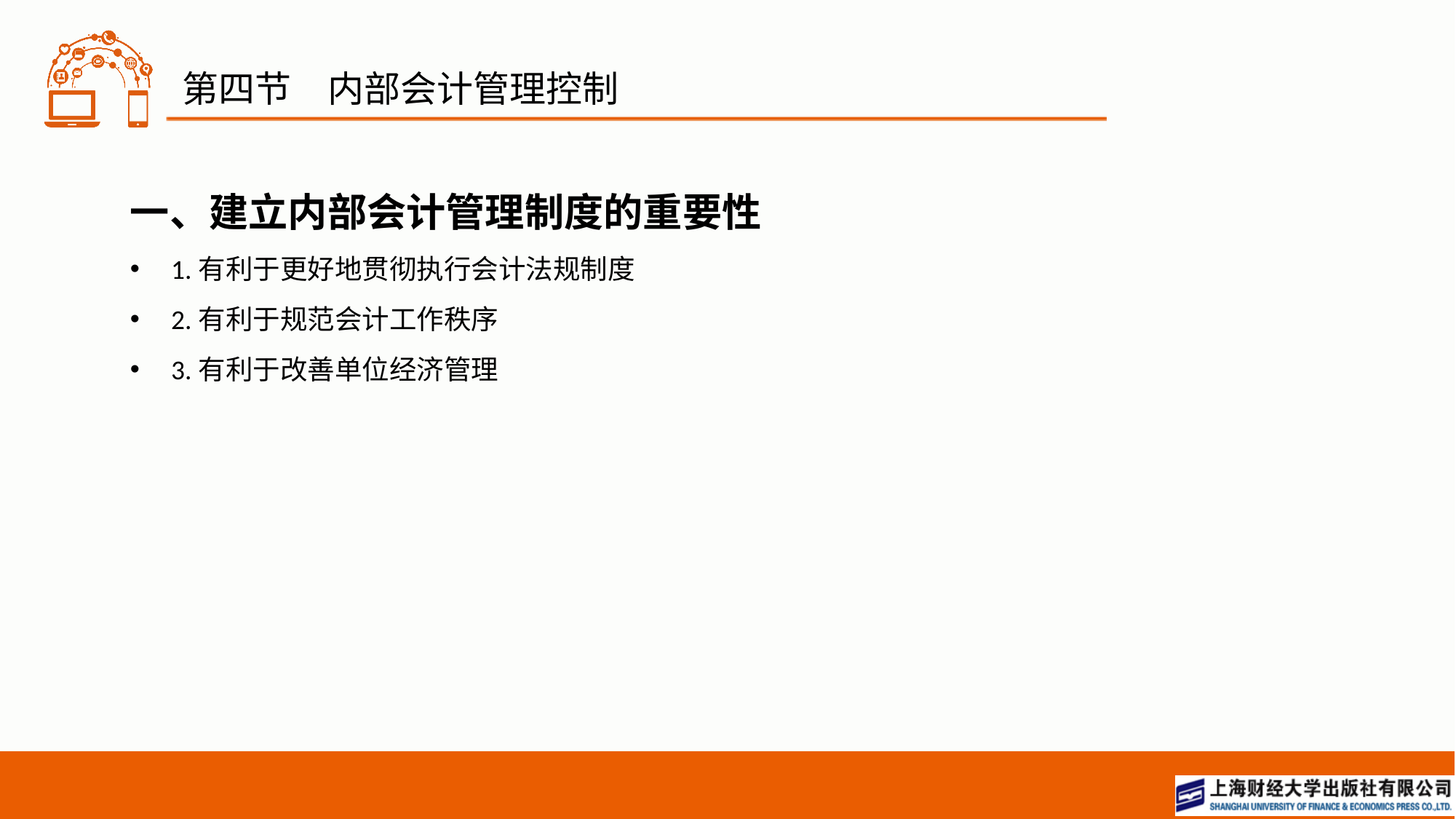

# 第四节　内部会计管理控制
一、建立内部会计管理制度的重要性
1.有利于更好地贯彻执行会计法规制度
2.有利于规范会计工作秩序
3.有利于改善单位经济管理